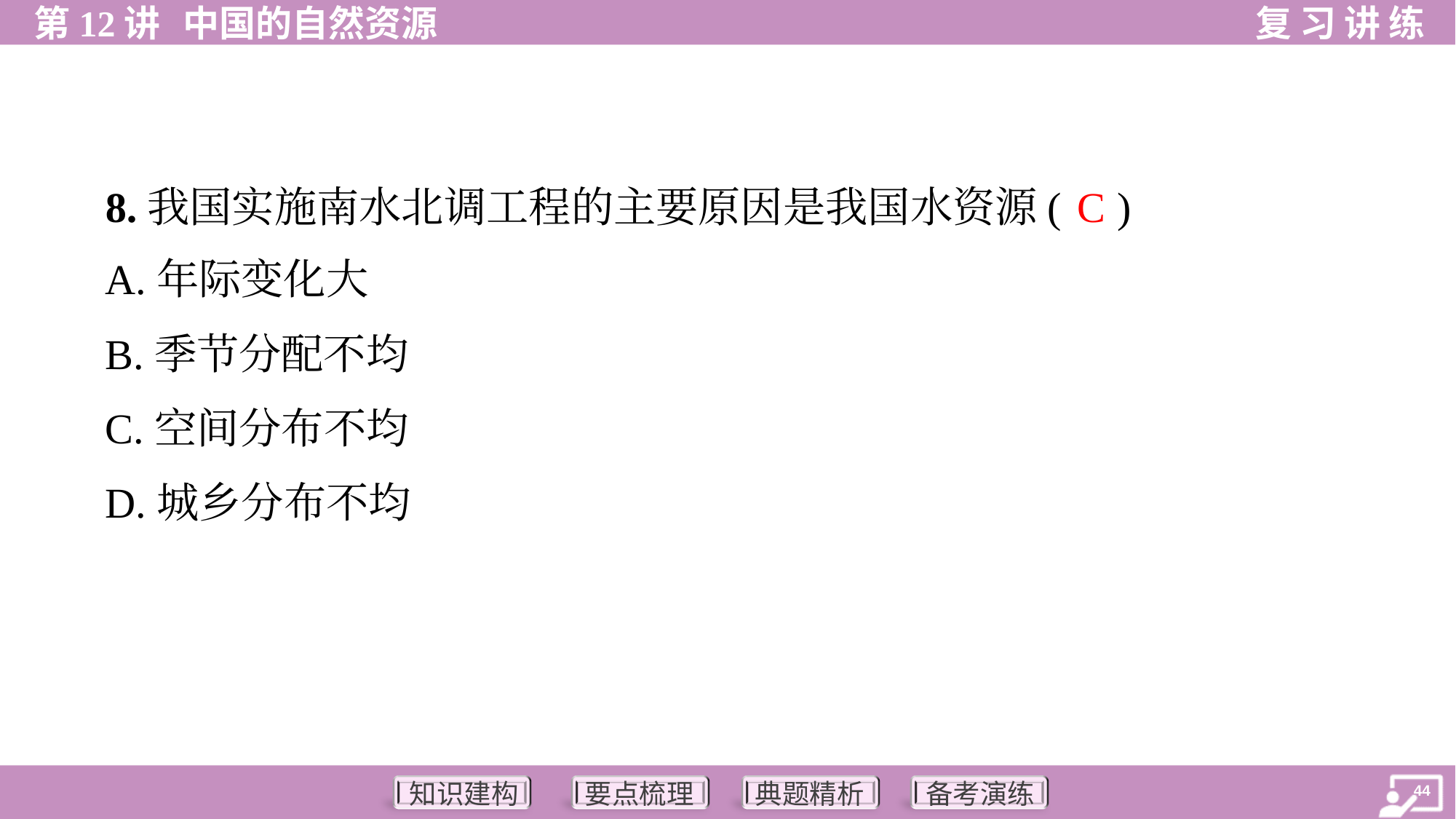

C
8.我国实施南水北调工程的主要原因是我国水资源(     )
A.年际变化大
B.季节分配不均
C.空间分布不均
D.城乡分布不均